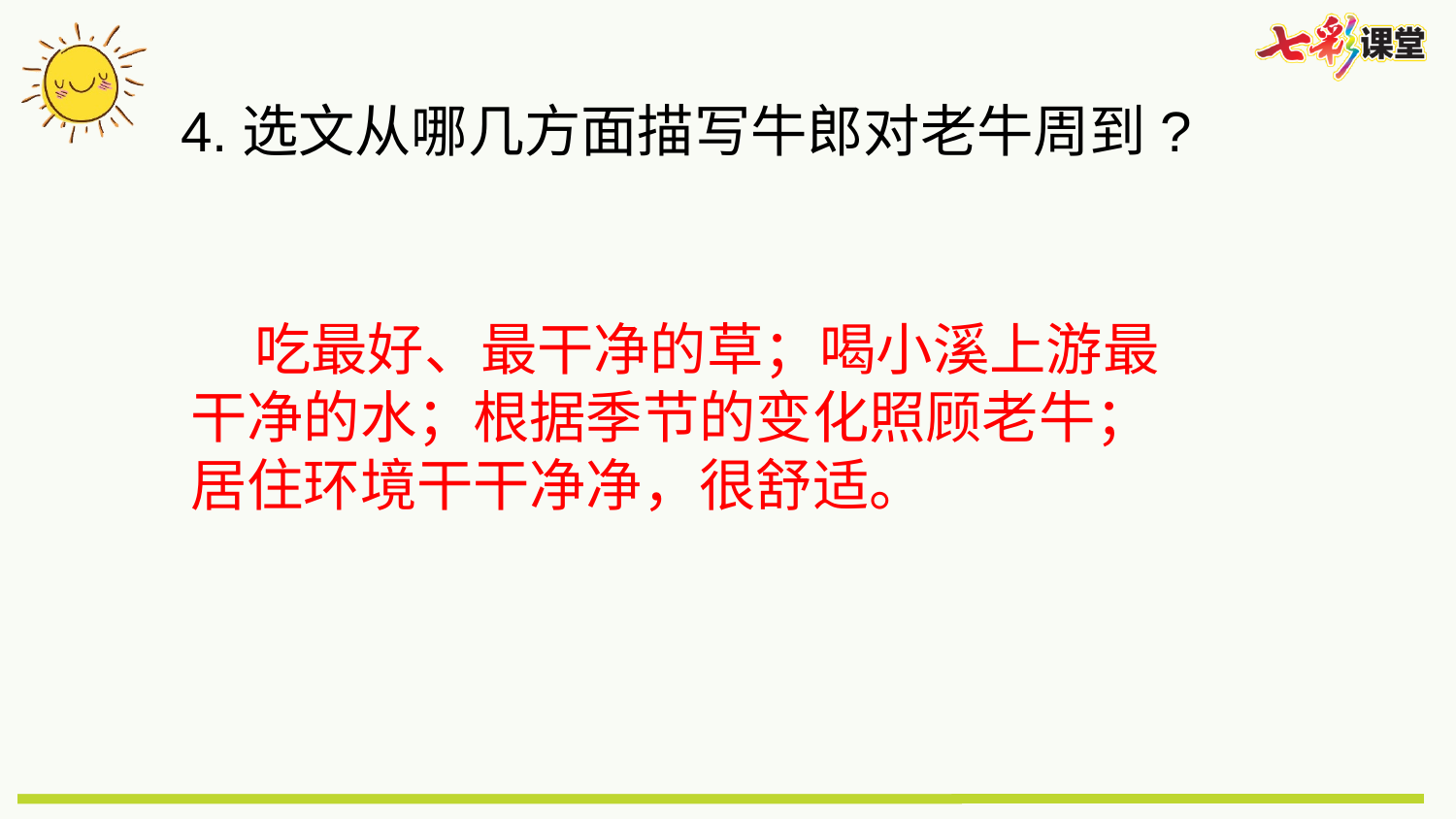

4.选文从哪几方面描写牛郎对老牛周到?
    吃最好、最干净的草；喝小溪上游最干净的水；根据季节的变化照顾老牛；居住环境干干净净，很舒适。